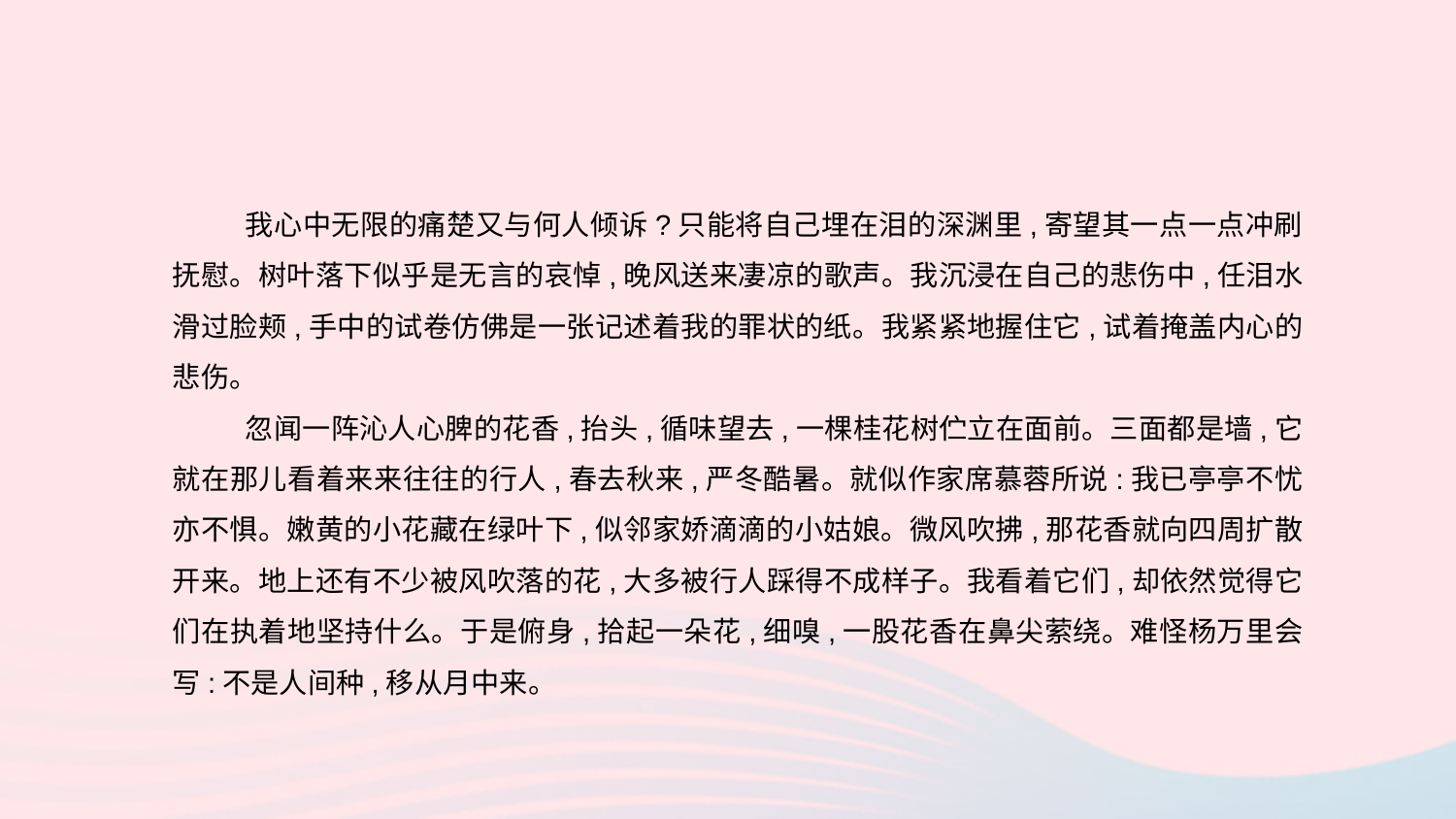

我心中无限的痛楚又与何人倾诉?只能将自己埋在泪的深渊里,寄望其一点一点冲刷抚慰。树叶落下似乎是无言的哀悼,晚风送来凄凉的歌声。我沉浸在自己的悲伤中,任泪水滑过脸颊,手中的试卷仿佛是一张记述着我的罪状的纸。我紧紧地握住它,试着掩盖内心的悲伤。
忽闻一阵沁人心脾的花香,抬头,循味望去,一棵桂花树伫立在面前。三面都是墙,它就在那儿看着来来往往的行人,春去秋来,严冬酷暑。就似作家席慕蓉所说:我已亭亭不忧亦不惧。嫩黄的小花藏在绿叶下,似邻家娇滴滴的小姑娘。微风吹拂,那花香就向四周扩散开来。地上还有不少被风吹落的花,大多被行人踩得不成样子。我看着它们,却依然觉得它们在执着地坚持什么。于是俯身,拾起一朵花,细嗅,一股花香在鼻尖萦绕。难怪杨万里会写:不是人间种,移从月中来。